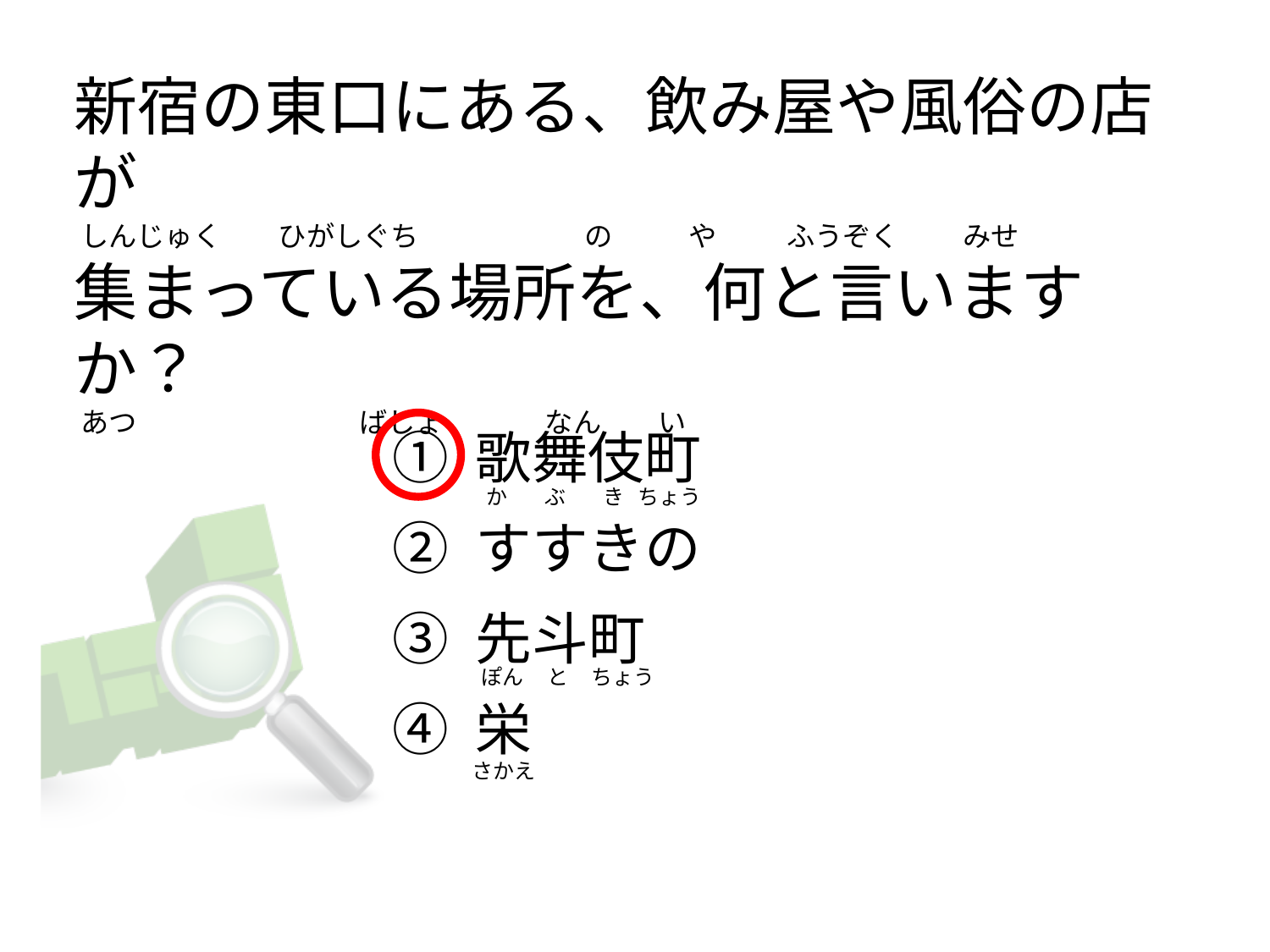

# 新宿の東口にある、飲み屋や風俗の店が  しんじゅく         ひがしぐち                          の            や           ふうぞく          みせ 集まっている場所を、何と言いますか？  あつ                                   ばしょ                なん         い

① 歌舞伎町
② すすきの
③ 先斗町
④ 栄
  か        ぶ        き   ちょう
 ぽん     と     ちょう
さかえ